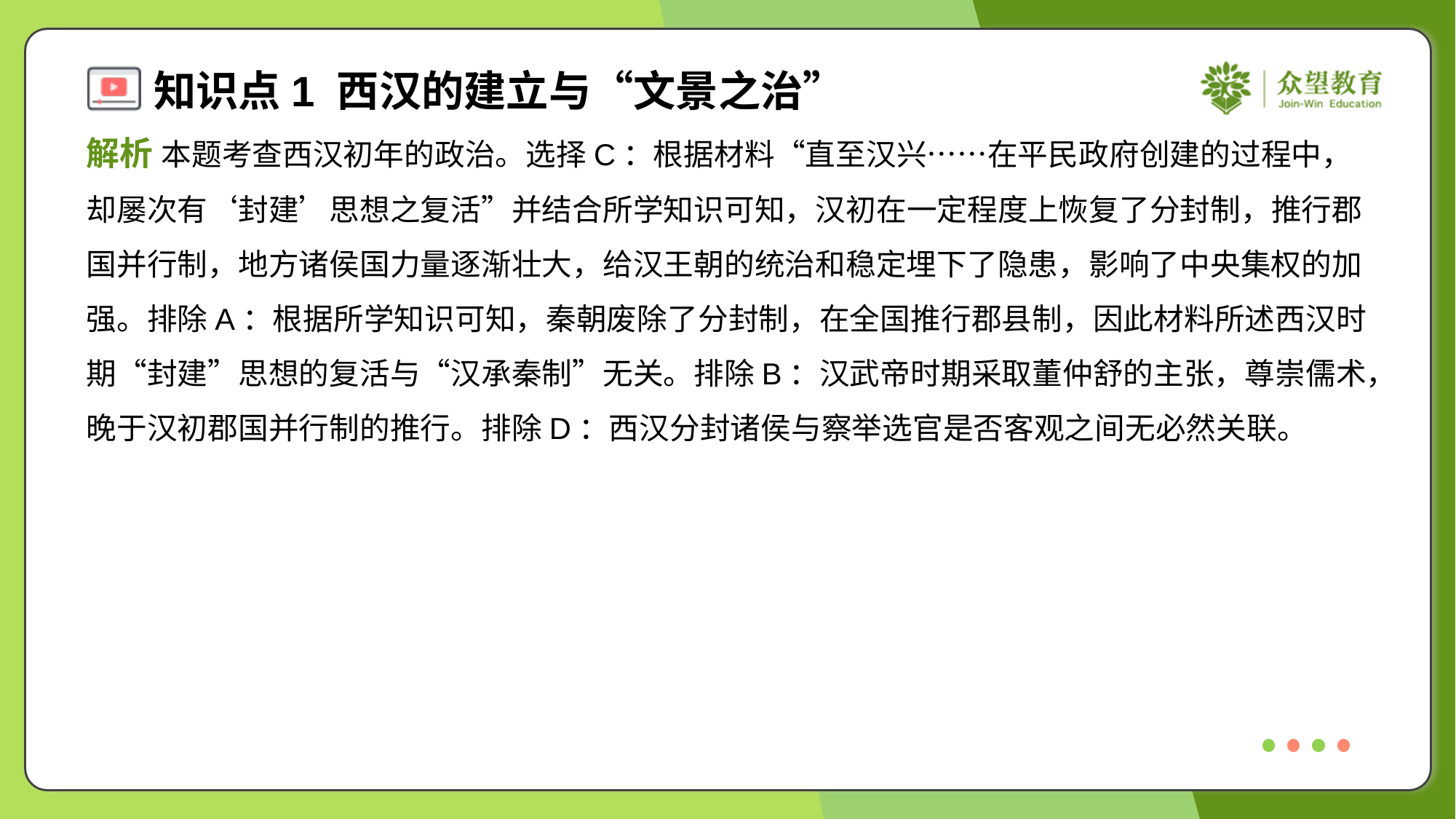

解析 本题考查西汉初年的政治。选择C：根据材料“直至汉兴……在平民政府创建的过程中，
却屡次有‘封建’思想之复活”并结合所学知识可知，汉初在一定程度上恢复了分封制，推行郡
国并行制，地方诸侯国力量逐渐壮大，给汉王朝的统治和稳定埋下了隐患，影响了中央集权的加
强。排除A：根据所学知识可知，秦朝废除了分封制，在全国推行郡县制，因此材料所述西汉时
期“封建”思想的复活与“汉承秦制”无关。排除B：汉武帝时期采取董仲舒的主张，尊崇儒术，
晚于汉初郡国并行制的推行。排除D：西汉分封诸侯与察举选官是否客观之间无必然关联。